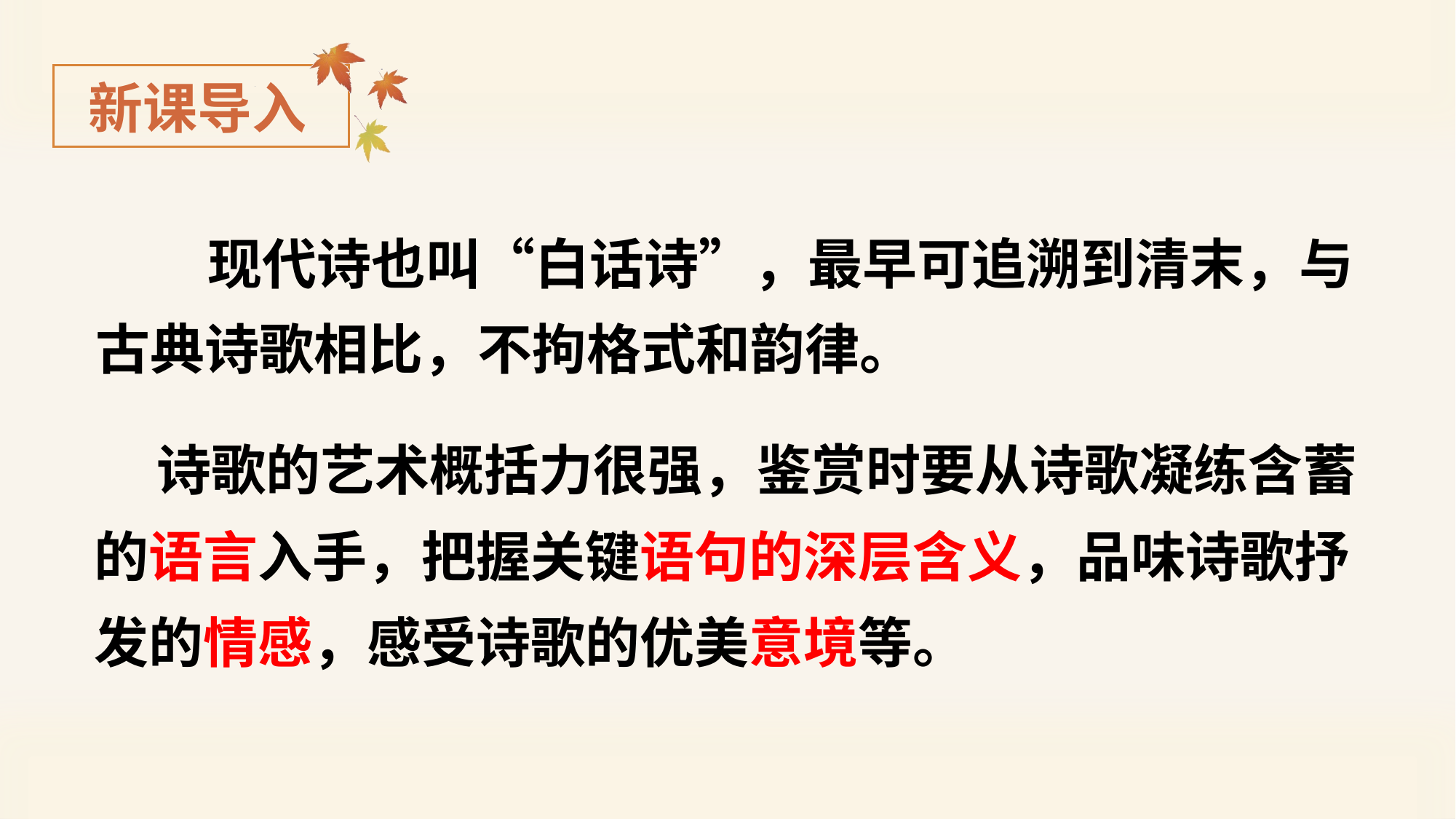

新课导入
        现代诗也叫“白话诗”，最早可追溯到清末，与古典诗歌相比，不拘格式和韵律。
    诗歌的艺术概括力很强，鉴赏时要从诗歌凝练含蓄的语言入手，把握关键语句的深层含义，品味诗歌抒发的情感，感受诗歌的优美意境等。